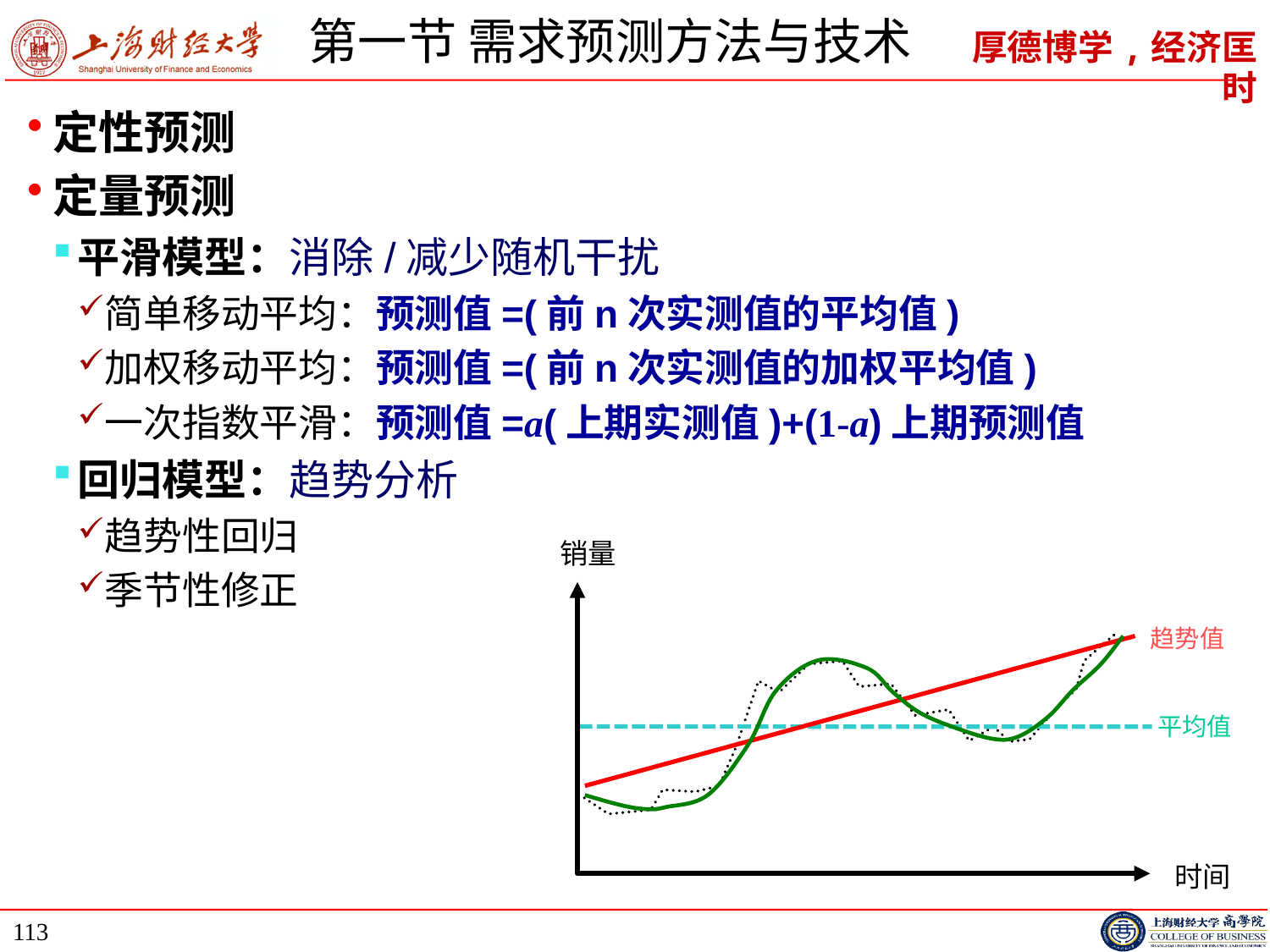

# 第一节 需求预测方法与技术
定性预测
定量预测
平滑模型：消除/减少随机干扰
简单移动平均：预测值=(前n次实测值的平均值)
加权移动平均：预测值=(前n次实测值的加权平均值)
一次指数平滑：预测值=a(上期实测值)+(1-a)上期预测值
回归模型：趋势分析
趋势性回归
季节性修正
销量

 时间
趋势值

平均值

113